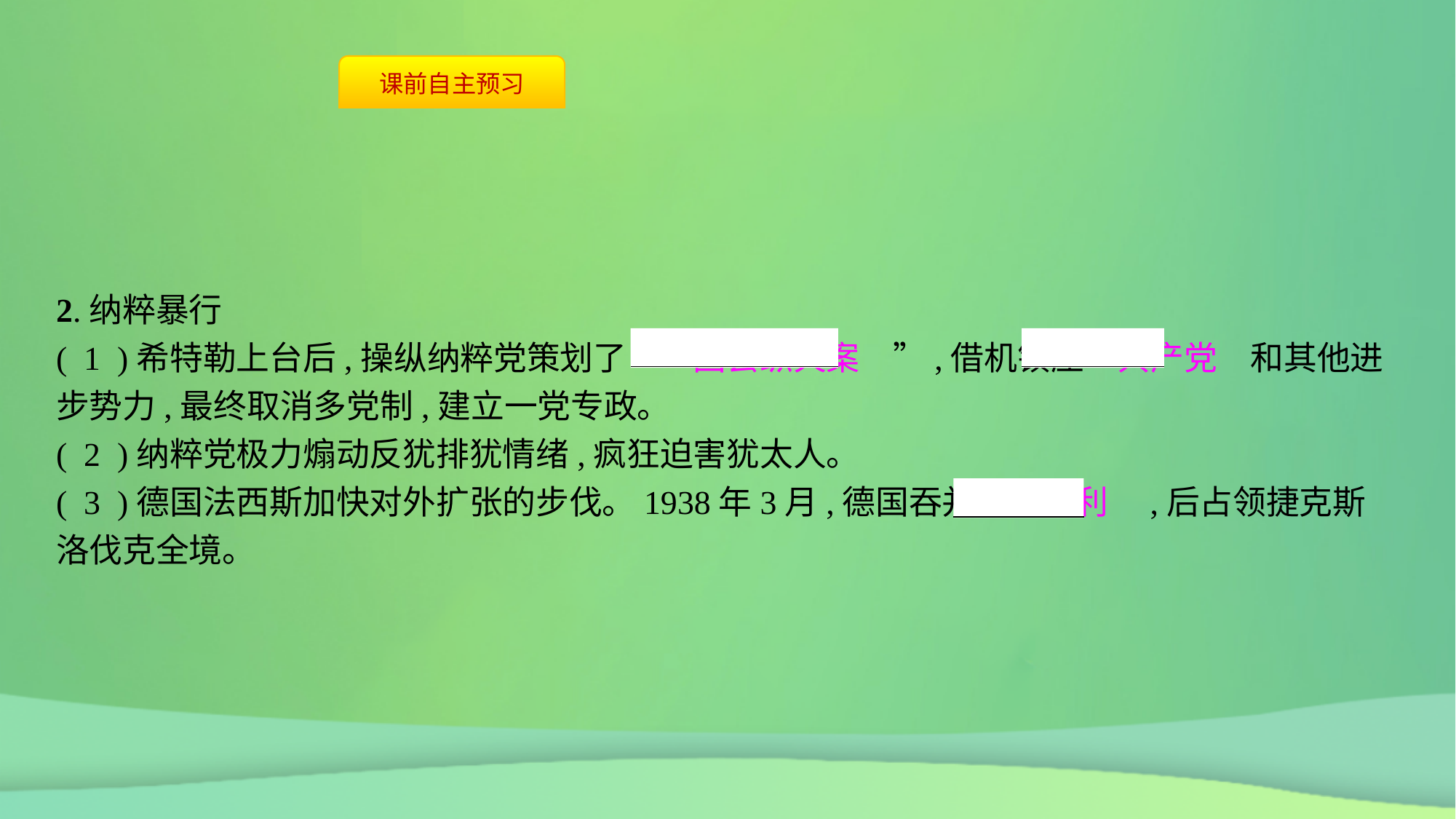

2.纳粹暴行
(  1  )希特勒上台后,操纵纳粹党策划了“　国会纵火案　”,借机镇压　共产党　和其他进步势力,最终取消多党制,建立一党专政。
(  2  )纳粹党极力煽动反犹排犹情绪,疯狂迫害犹太人。
(  3  )德国法西斯加快对外扩张的步伐。1938年3月,德国吞并　奥地利　,后占领捷克斯洛伐克全境。